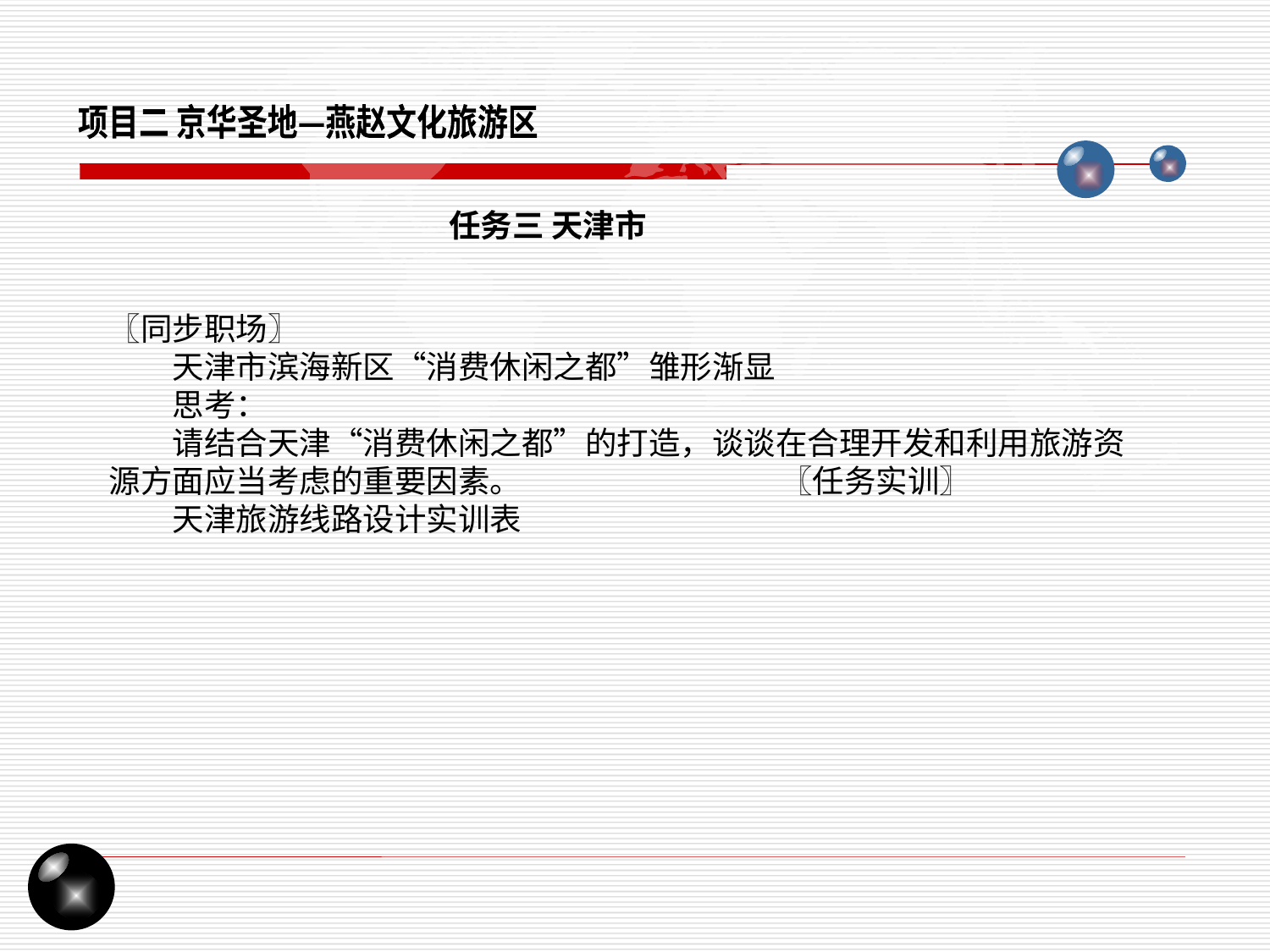

项目二 京华圣地—燕赵文化旅游区
任务三 天津市

〖同步职场〗
天津市滨海新区“消费休闲之都”雏形渐显
思考：
请结合天津“消费休闲之都”的打造，谈谈在合理开发和利用旅游资源方面应当考虑的重要因素。                                    〖任务实训〗
天津旅游线路设计实训表